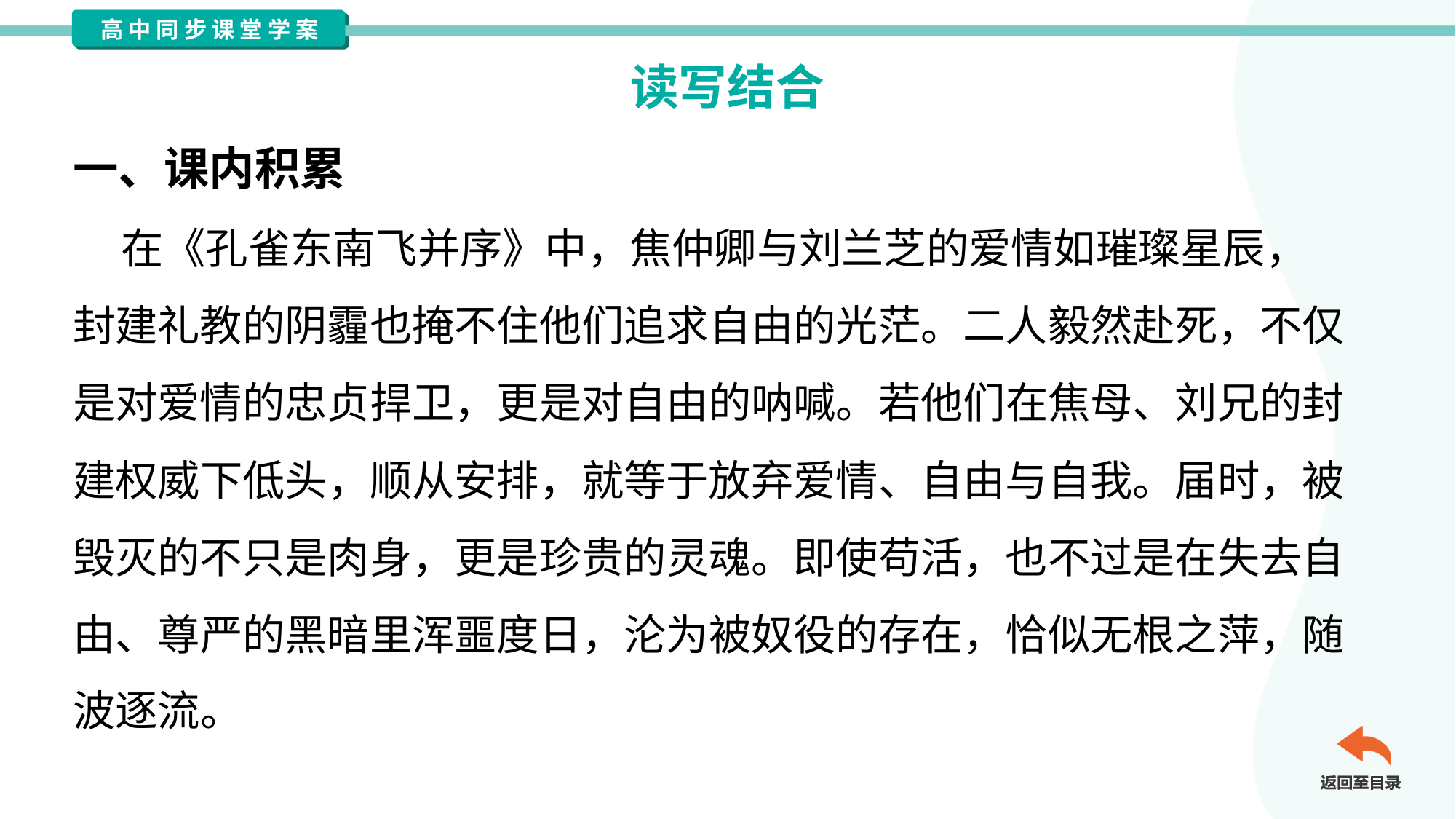

读写结合
一、课内积累
    在《孔雀东南飞并序》中，焦仲卿与刘兰芝的爱情如璀璨星辰，
封建礼教的阴霾也掩不住他们追求自由的光茫。二人毅然赴死，不仅
是对爱情的忠贞捍卫，更是对自由的呐喊。若他们在焦母、刘兄的封
建权威下低头，顺从安排，就等于放弃爱情、自由与自我。届时，被
毁灭的不只是肉身，更是珍贵的灵魂。即使苟活，也不过是在失去自
由、尊严的黑暗里浑噩度日，沦为被奴役的存在，恰似无根之萍，随
波逐流。#1